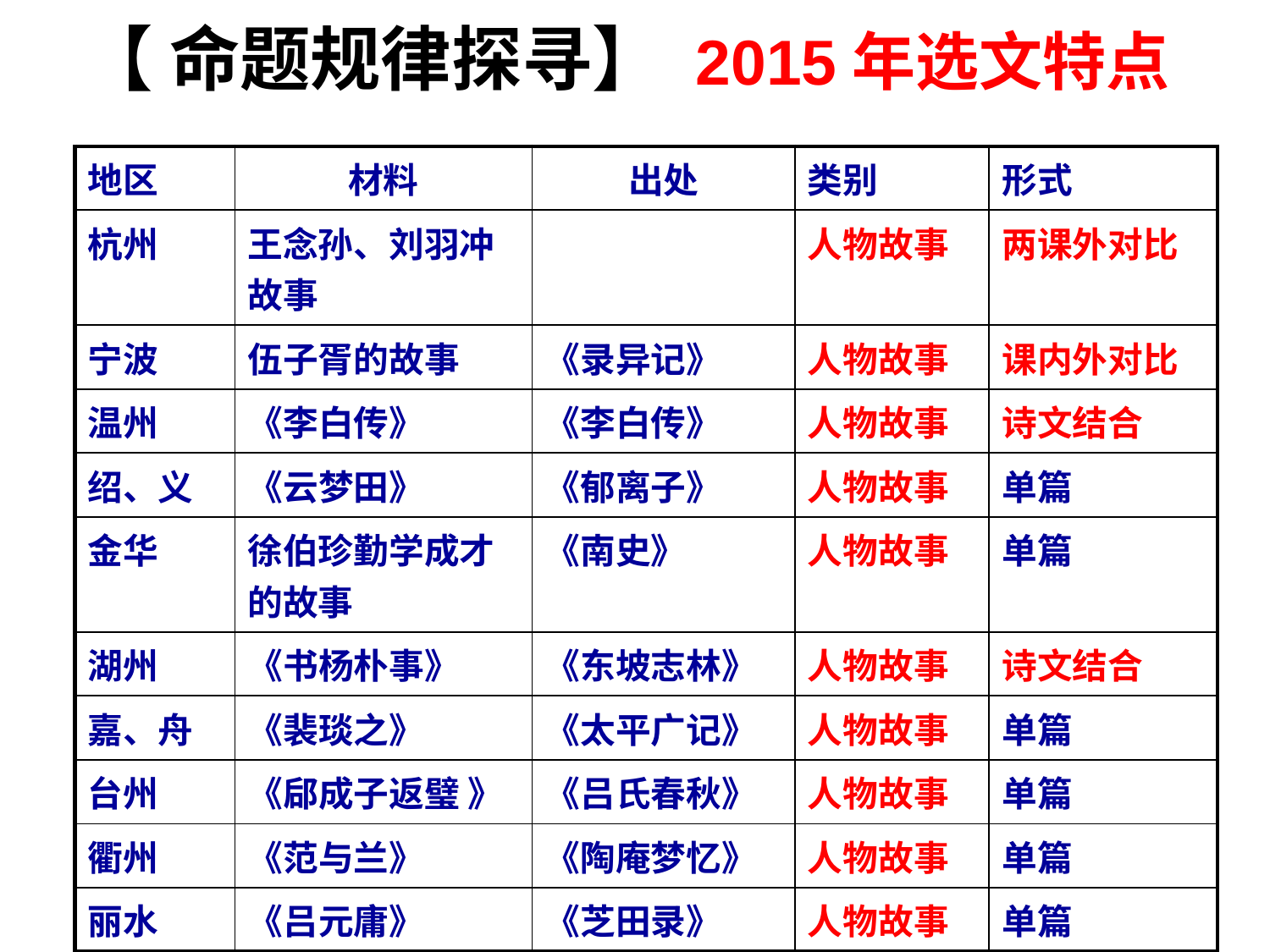

# 【 命题规律探寻】 2015年选文特点
| 地区 | 材料 | 出处 | 类别 | 形式 |
| --- | --- | --- | --- | --- |
| 杭州 | 王念孙、刘羽冲故事 |  | 人物故事 | 两课外对比 |
| 宁波 | 伍子胥的故事 | 《录异记》 | 人物故事 | 课内外对比 |
| 温州 | 《李白传》 | 《李白传》 | 人物故事 | 诗文结合 |
| 绍、义 | 《云梦田》 | 《郁离子》 | 人物故事 | 单篇 |
| 金华 | 徐伯珍勤学成才的故事 | 《南史》 | 人物故事 | 单篇 |
| 湖州 | 《书杨朴事》 | 《东坡志林》 | 人物故事 | 诗文结合 |
| 嘉、舟 | 《裴琰之》 | 《太平广记》 | 人物故事 | 单篇 |
| 台州 | 《郈成子返璧 》 | 《吕氏春秋》 | 人物故事 | 单篇 |
| 衢州 | 《范与兰》 | 《陶庵梦忆》 | 人物故事 | 单篇 |
| 丽水 | 《吕元庸》 | 《芝田录》 | 人物故事 | 单篇 |